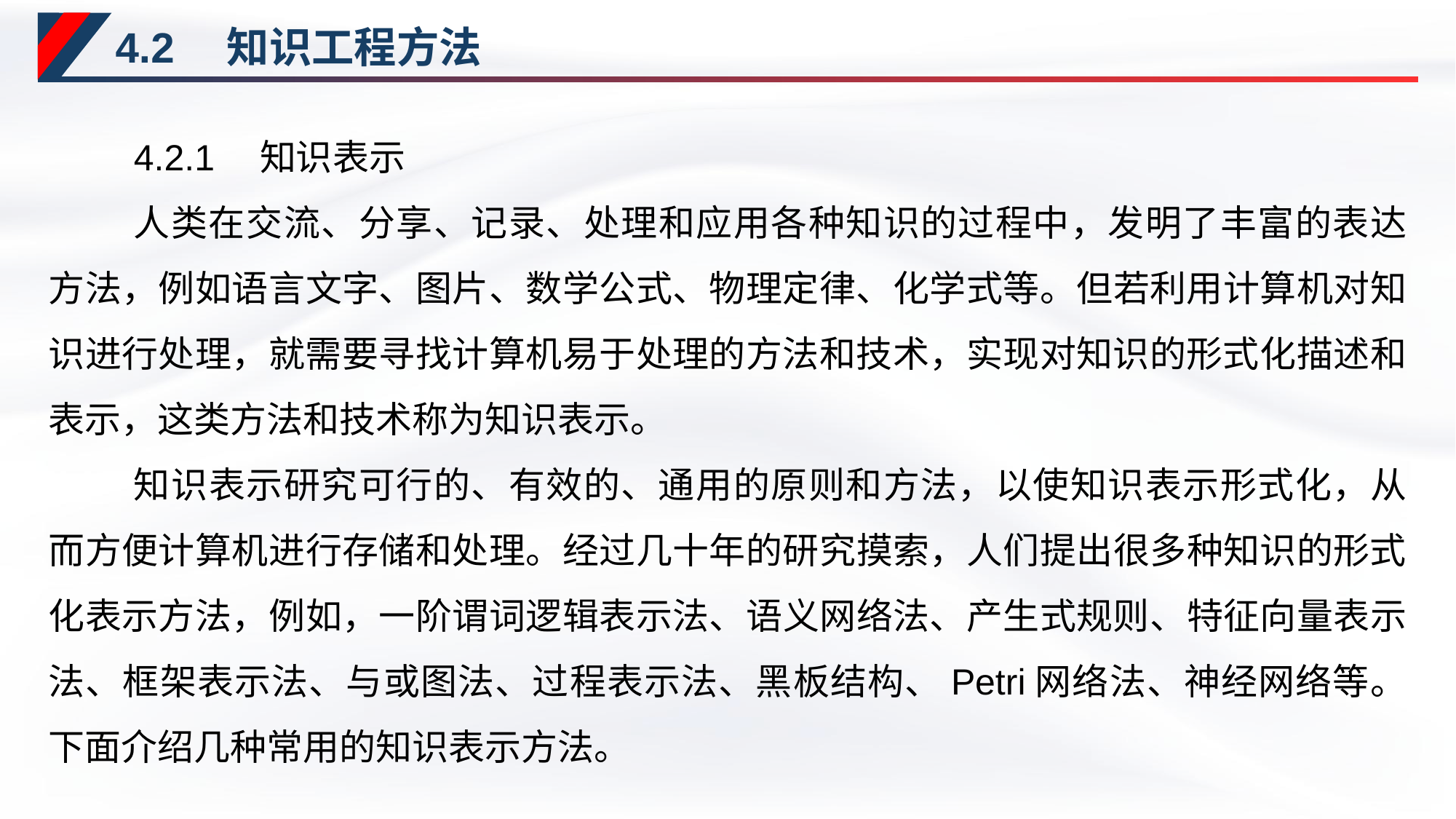

# 4.2　知识工程方法
4.2.1　知识表示
人类在交流、分享、记录、处理和应用各种知识的过程中，发明了丰富的表达方法，例如语言文字、图片、数学公式、物理定律、化学式等。但若利用计算机对知识进行处理，就需要寻找计算机易于处理的方法和技术，实现对知识的形式化描述和表示，这类方法和技术称为知识表示。
知识表示研究可行的、有效的、通用的原则和方法，以使知识表示形式化，从而方便计算机进行存储和处理。经过几十年的研究摸索，人们提出很多种知识的形式化表示方法，例如，一阶谓词逻辑表示法、语义网络法、产生式规则、特征向量表示法、框架表示法、与或图法、过程表示法、黑板结构、Petri网络法、神经网络等。下面介绍几种常用的知识表示方法。